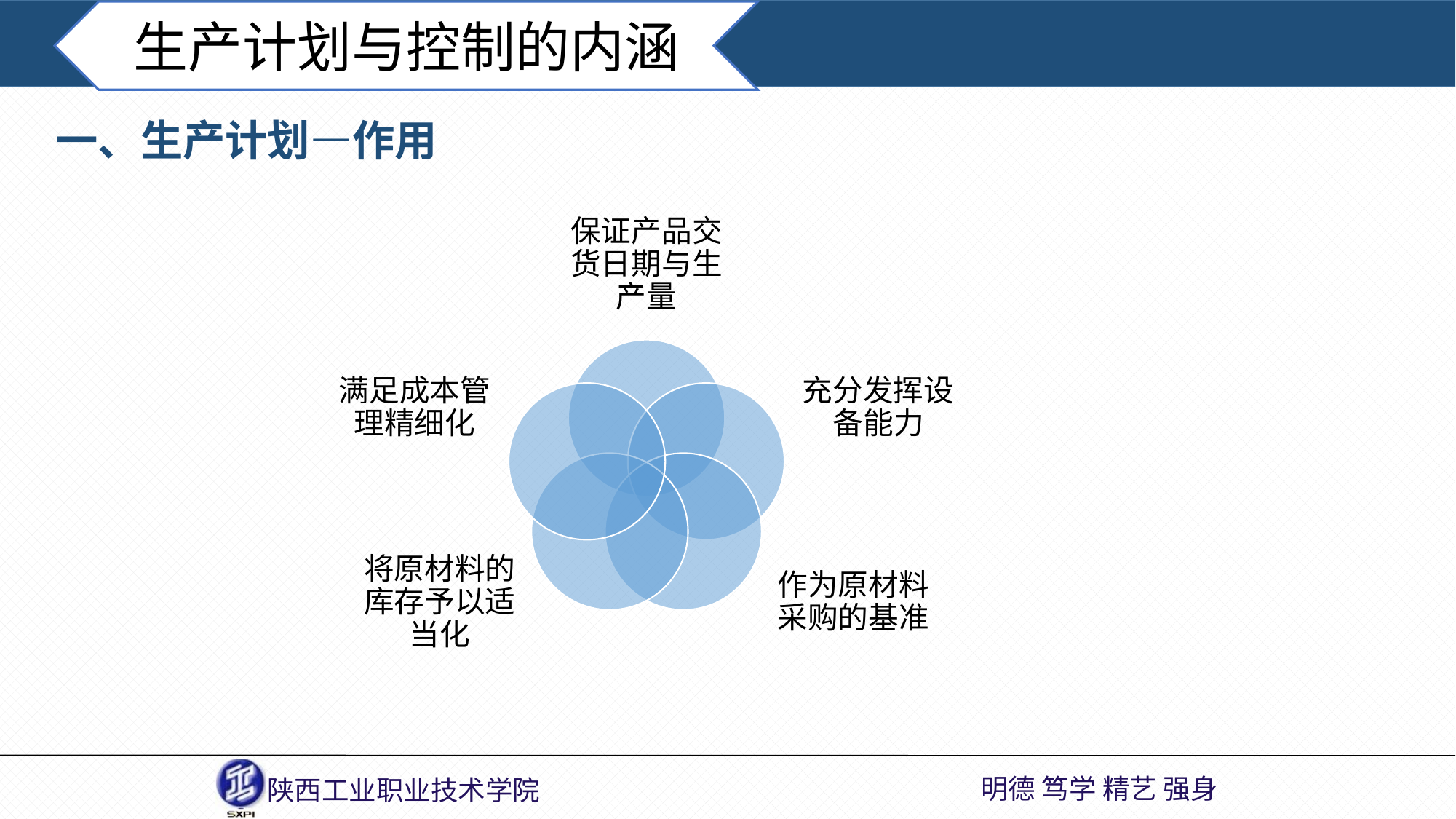

生产计划与控制的内涵
一、生产计划—作用
保证产品交货日期与生产量
充分发挥设备能力
作为原材料采购的基准
将原材料的库存予以适当化
满足成本管理精细化